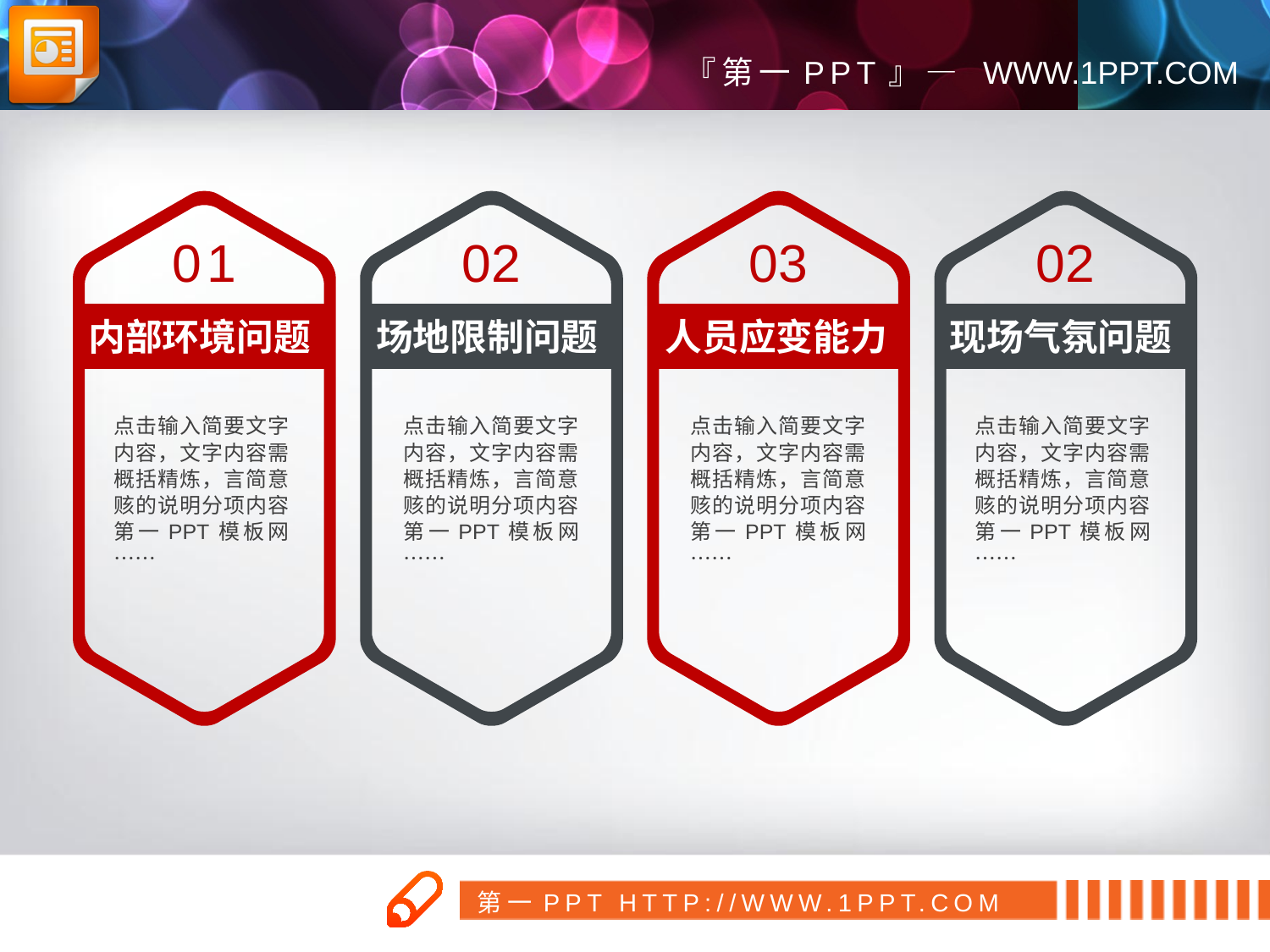

01
02
03
02
内部环境问题
场地限制问题
人员应变能力
现场气氛问题
点击输入简要文字内容，文字内容需概括精炼，言简意赅的说明分项内容第一PPT模板网……
点击输入简要文字内容，文字内容需概括精炼，言简意赅的说明分项内容第一PPT模板网……
点击输入简要文字内容，文字内容需概括精炼，言简意赅的说明分项内容第一PPT模板网……
点击输入简要文字内容，文字内容需概括精炼，言简意赅的说明分项内容第一PPT模板网……